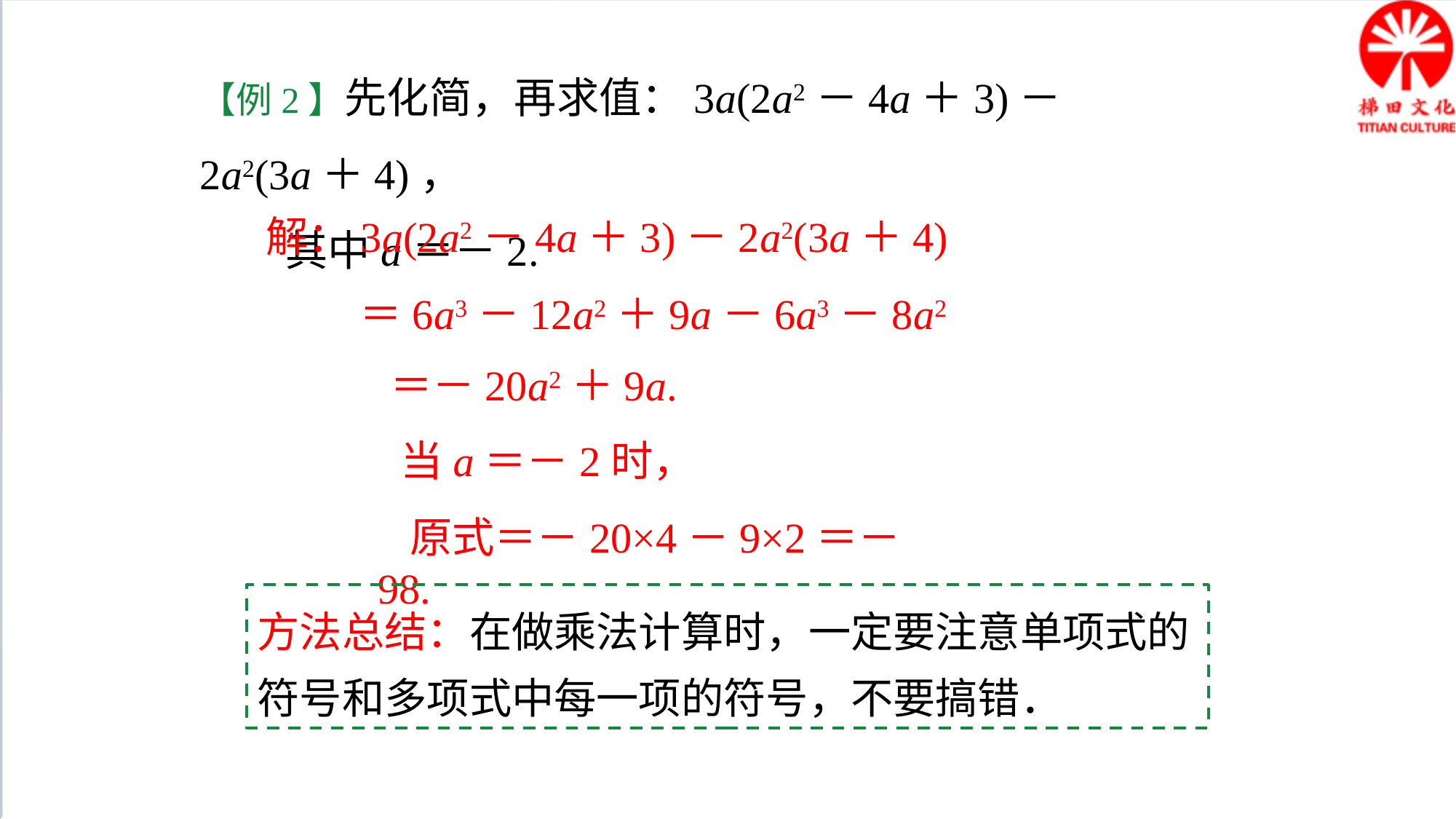

【例2】先化简，再求值：3a(2a2－4a＋3)－2a2(3a＋4)，
        其中a＝－2.
解：3a(2a2－4a＋3)－2a2(3a＋4)
＝6a3－12a2＋9a－6a3－8a2
＝－20a2＋9a.
当a＝－2时，
原式＝－20×4－9×2＝－98.
方法总结：在做乘法计算时，一定要注意单项式的符号和多项式中每一项的符号，不要搞错．